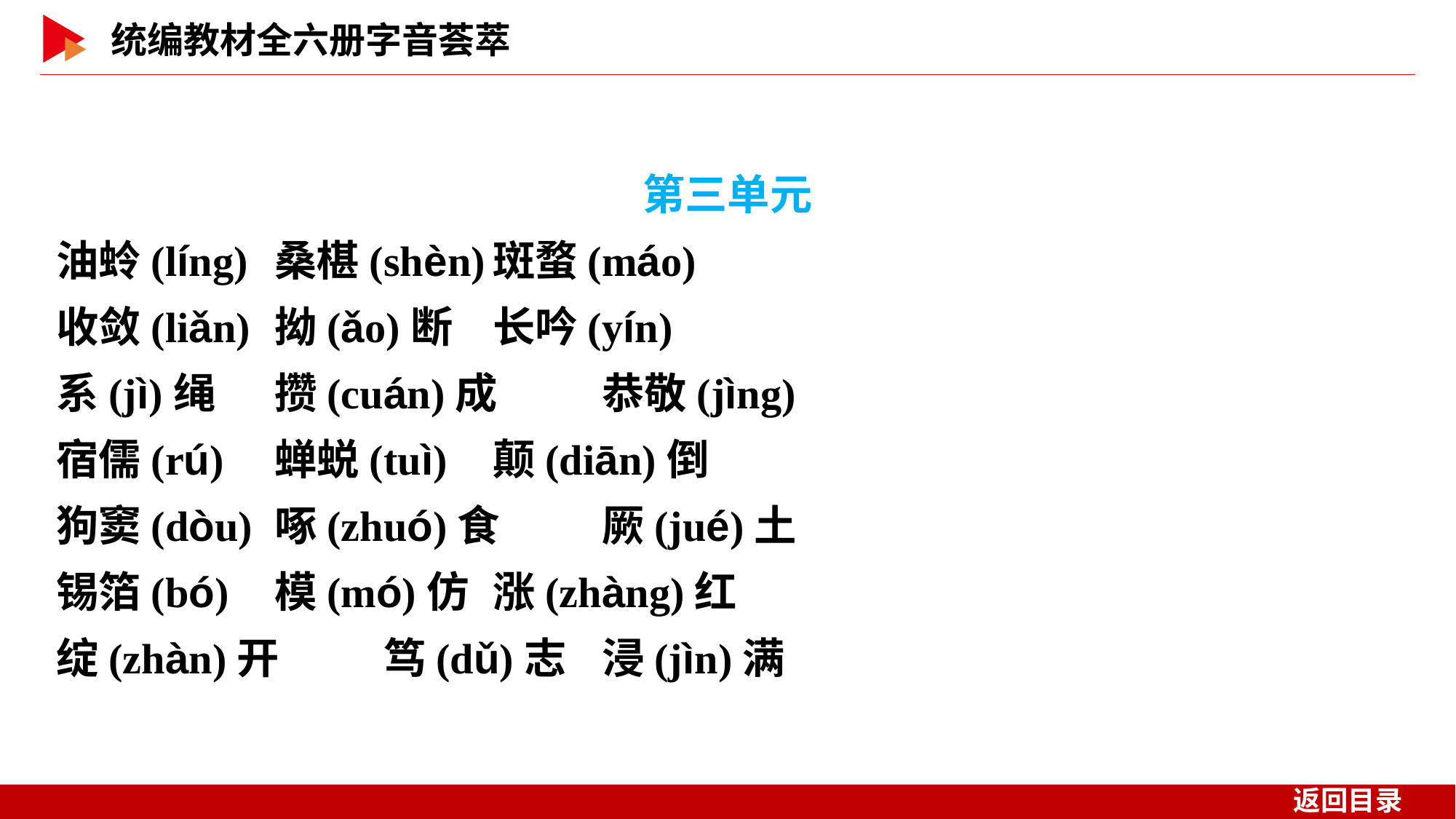

第三单元
油蛉(líng)	桑椹(shèn)	斑蝥(máo)
收敛(liǎn)	拗(ǎo)断	长吟(yín)
系(jì)绳	攒(cuán)成	恭敬(jìng)
宿儒(rú)	蝉蜕(tuì)	颠(diān)倒
狗窦(dòu)	啄(zhuó)食	厥(jué)土
锡箔(bó)	模(mó)仿	涨(zhàng)红
绽(zhàn)开	笃(dǔ)志	浸(jìn)满